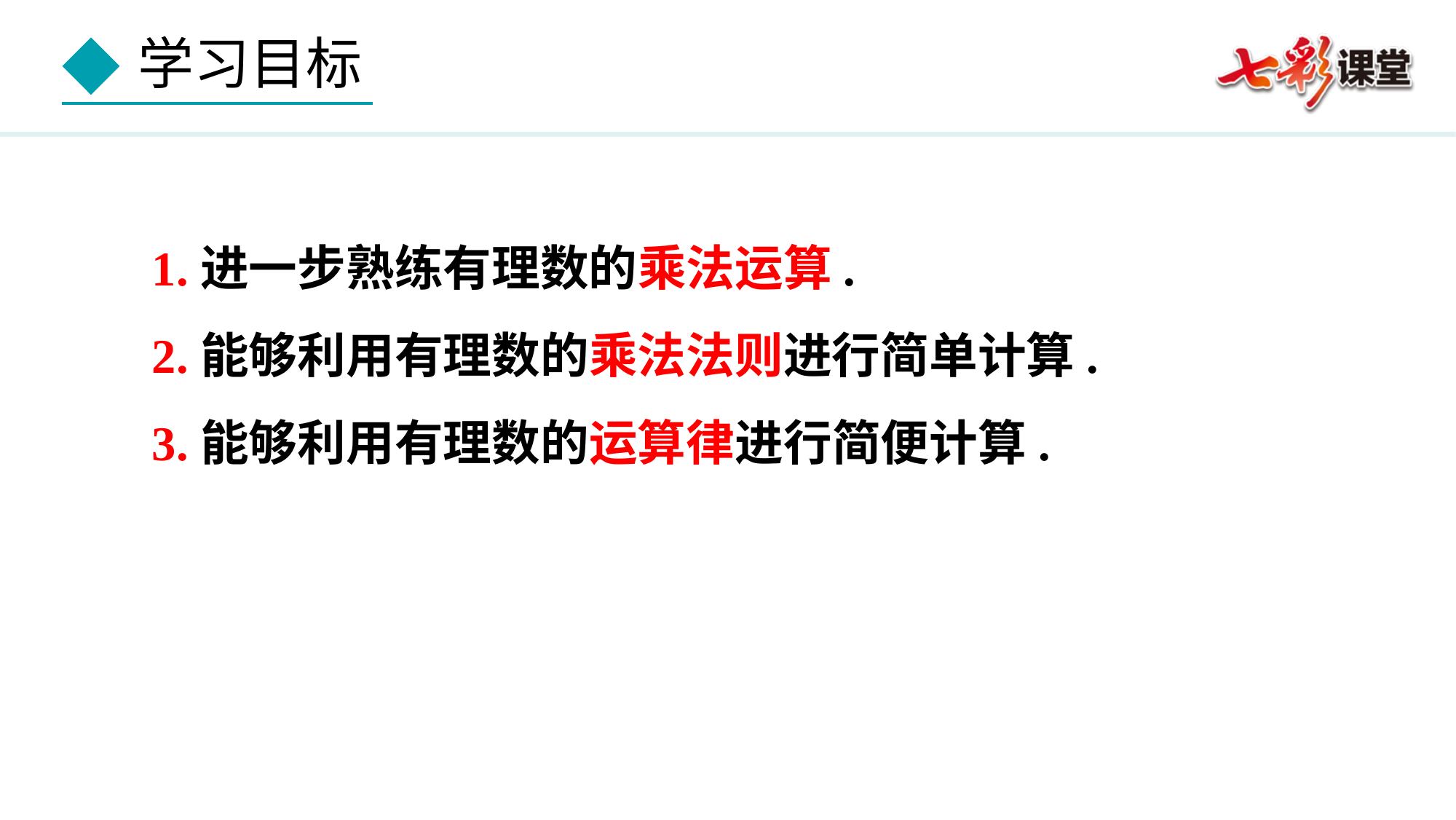

1.进一步熟练有理数的乘法运算.
2.能够利用有理数的乘法法则进行简单计算.
3.能够利用有理数的运算律进行简便计算.